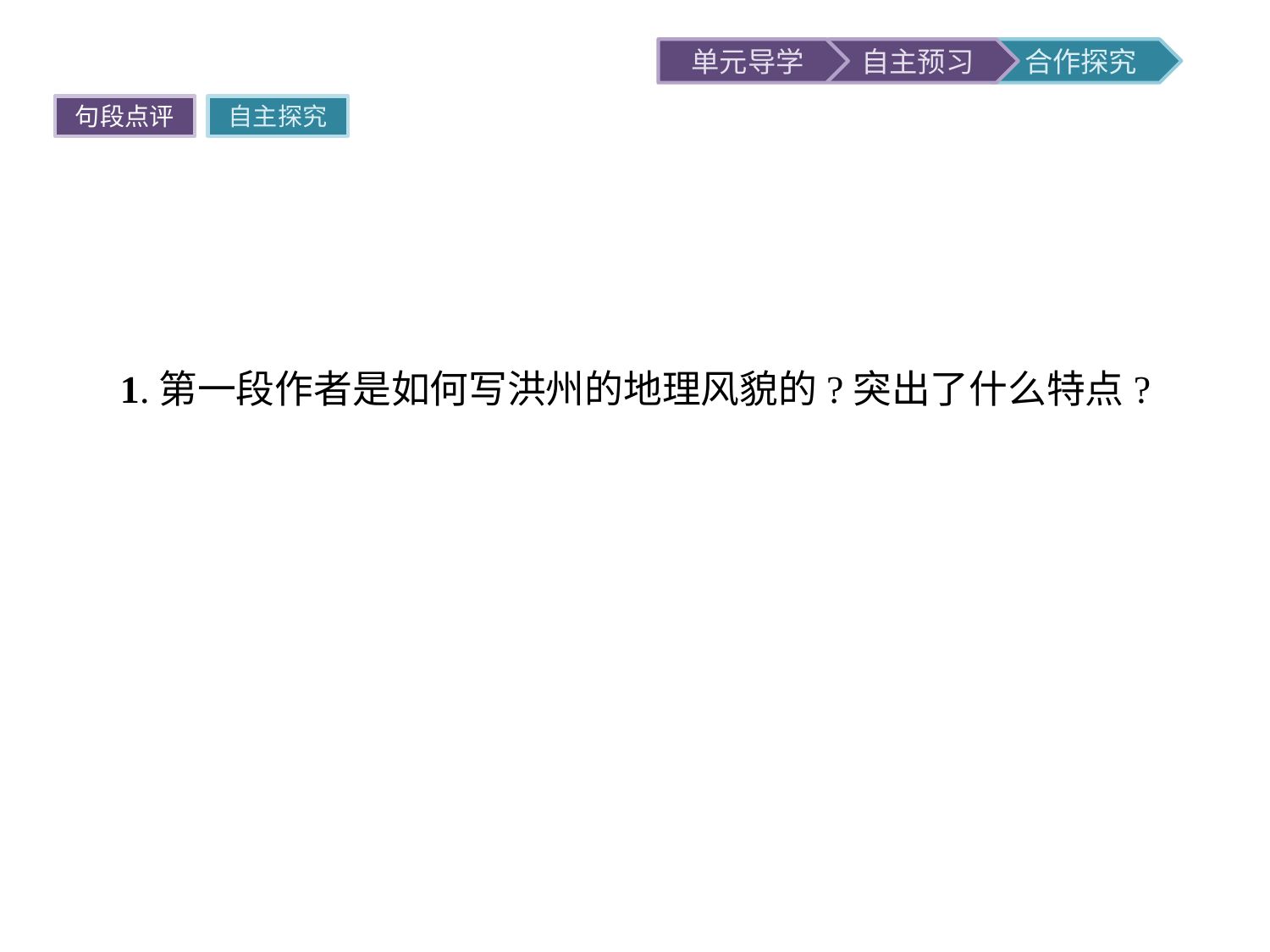

句段点评
自主探究
1.第一段作者是如何写洪州的地理风貌的?突出了什么特点?
提示“豫章故郡,洪都新府”,由古及今,写名称的沿革,兼顾历史与现实,道出历史的久远;“星分翼轸,地接衡庐”,由天及地,写界域的广大,可见辖境的辽阔。“襟三江而带五湖,控蛮荆而引瓯越”具体写地理位置的重要,写出了地势之雄伟。